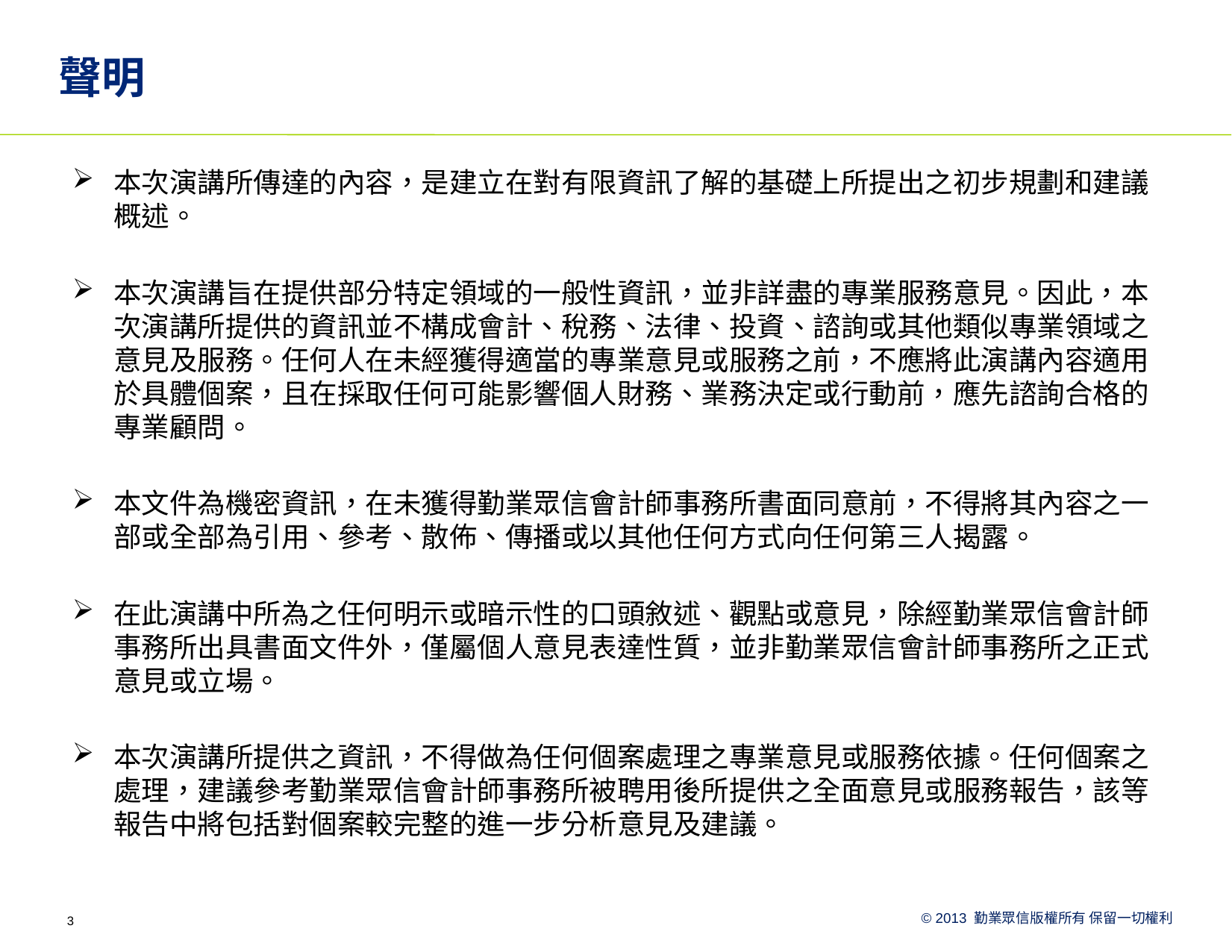

# 聲明
本次演講所傳達的內容，是建立在對有限資訊了解的基礎上所提出之初步規劃和建議概述。

本次演講旨在提供部分特定領域的一般性資訊，並非詳盡的專業服務意見。因此，本次演講所提供的資訊並不構成會計、稅務、法律、投資、諮詢或其他類似專業領域之意見及服務。任何人在未經獲得適當的專業意見或服務之前，不應將此演講內容適用於具體個案，且在採取任何可能影響個人財務、業務決定或行動前，應先諮詢合格的專業顧問。

本文件為機密資訊，在未獲得勤業眾信會計師事務所書面同意前，不得將其內容之一部或全部為引用、參考、散佈、傳播或以其他任何方式向任何第三人揭露。

在此演講中所為之任何明示或暗示性的口頭敘述、觀點或意見，除經勤業眾信會計師事務所出具書面文件外，僅屬個人意見表達性質，並非勤業眾信會計師事務所之正式意見或立場。

本次演講所提供之資訊，不得做為任何個案處理之專業意見或服務依據。任何個案之處理，建議參考勤業眾信會計師事務所被聘用後所提供之全面意見或服務報告，該等報告中將包括對個案較完整的進一步分析意見及建議。

3